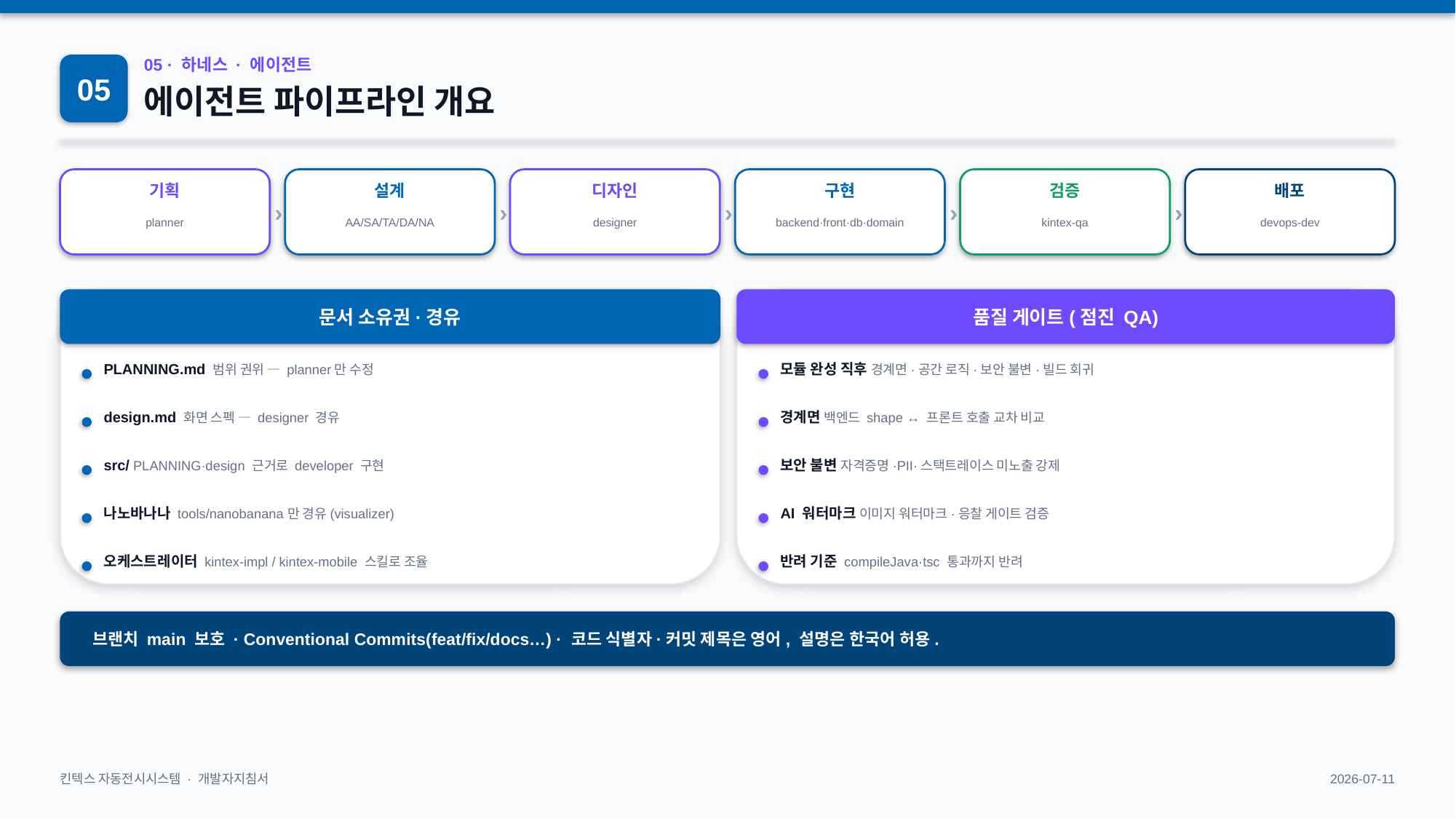

05
05 · 하네스 · 에이전트
에이전트 파이프라인 개요

›

›

›

›

›

기획
설계
디자인
구현
검증
배포
planner
AA/SA/TA/DA/NA
designer
backend·front·db·domain
kintex-qa
devops-dev

문서 소유권·경유

품질 게이트(점진 QA)
PLANNING.md 범위 권위 — planner만 수정
모듈 완성 직후 경계면·공간 로직·보안 불변·빌드 회귀

design.md 화면 스펙 — designer 경유
경계면 백엔드 shape ↔ 프론트 호출 교차 비교

src/ PLANNING·design 근거로 developer 구현
보안 불변 자격증명·PII·스택트레이스 미노출 강제

나노바나나 tools/nanobanana만 경유(visualizer)
AI 워터마크 이미지 워터마크·응찰 게이트 검증

오케스트레이터 kintex-impl / kintex-mobile 스킬로 조율
반려 기준 compileJava·tsc 통과까지 반려

브랜치 main 보호 · Conventional Commits(feat/fix/docs…) · 코드 식별자·커밋 제목은 영어, 설명은 한국어 허용.
킨텍스 자동전시시스템 · 개발자지침서
2026-07-11